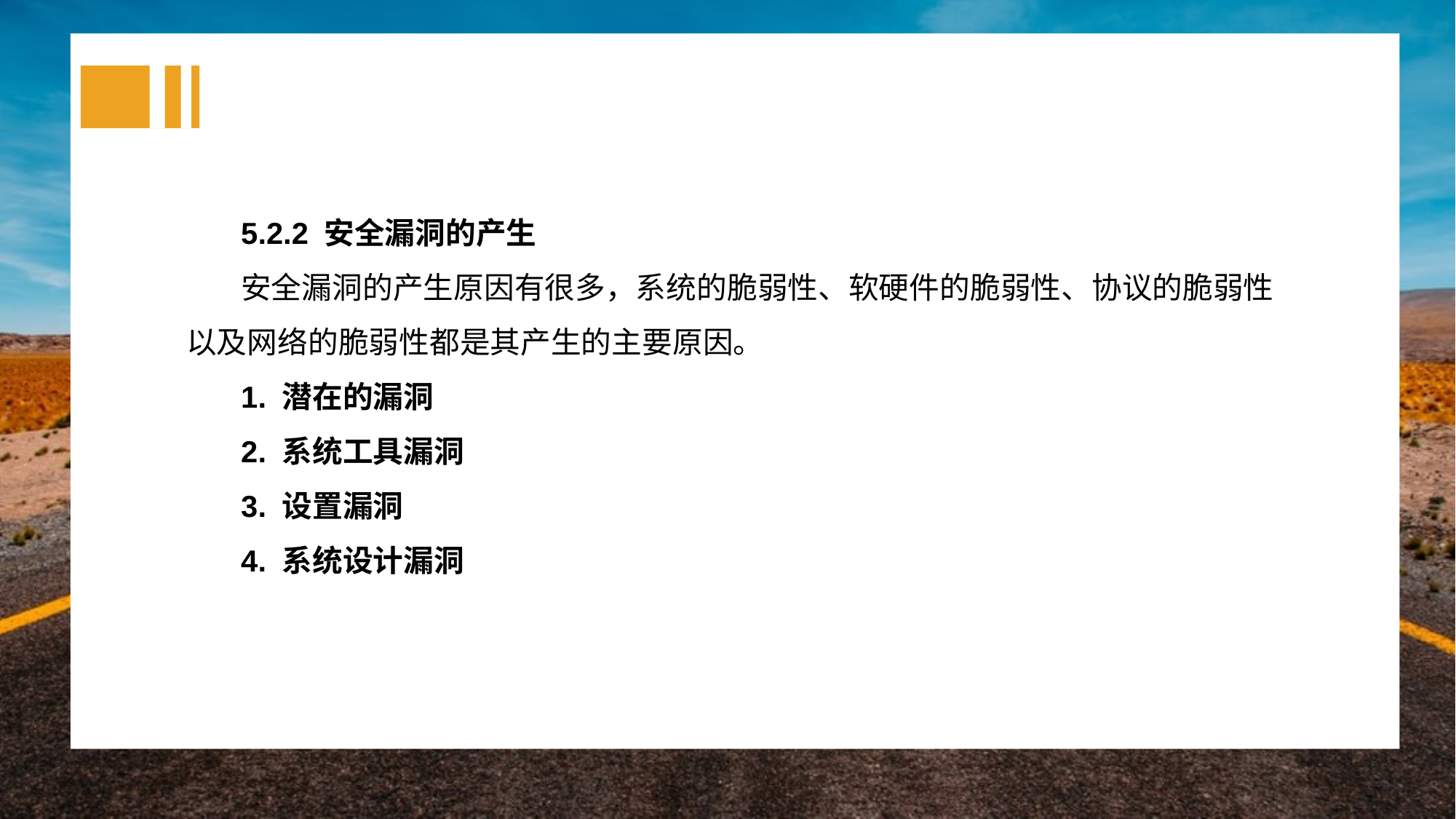

5.2.2 安全漏洞的产生
安全漏洞的产生原因有很多，系统的脆弱性、软硬件的脆弱性、协议的脆弱性以及网络的脆弱性都是其产生的主要原因。
1. 潜在的漏洞
2. 系统工具漏洞
3. 设置漏洞
4. 系统设计漏洞